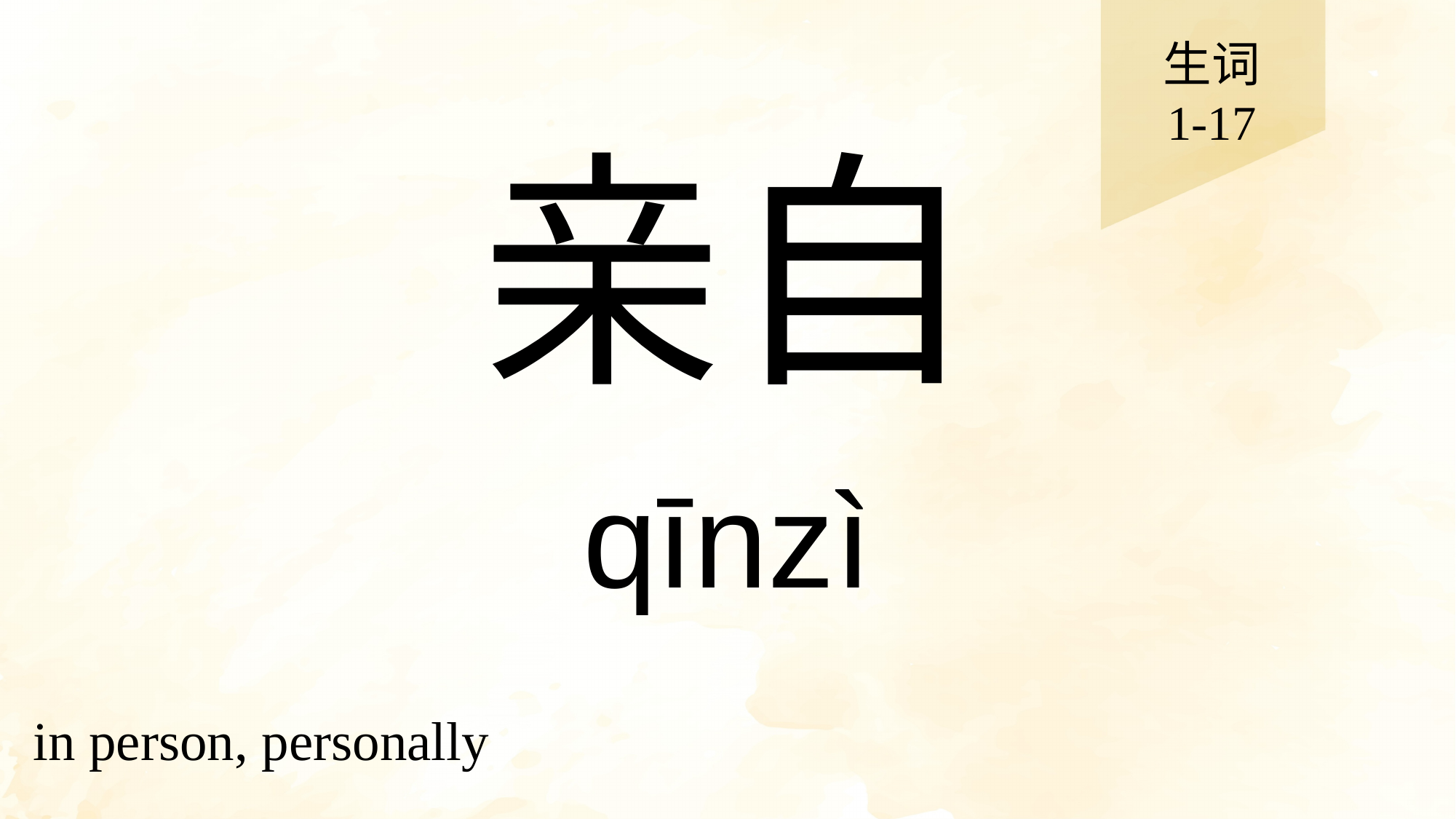

生词
1-17
# 亲自
qīnzì
in person, personally